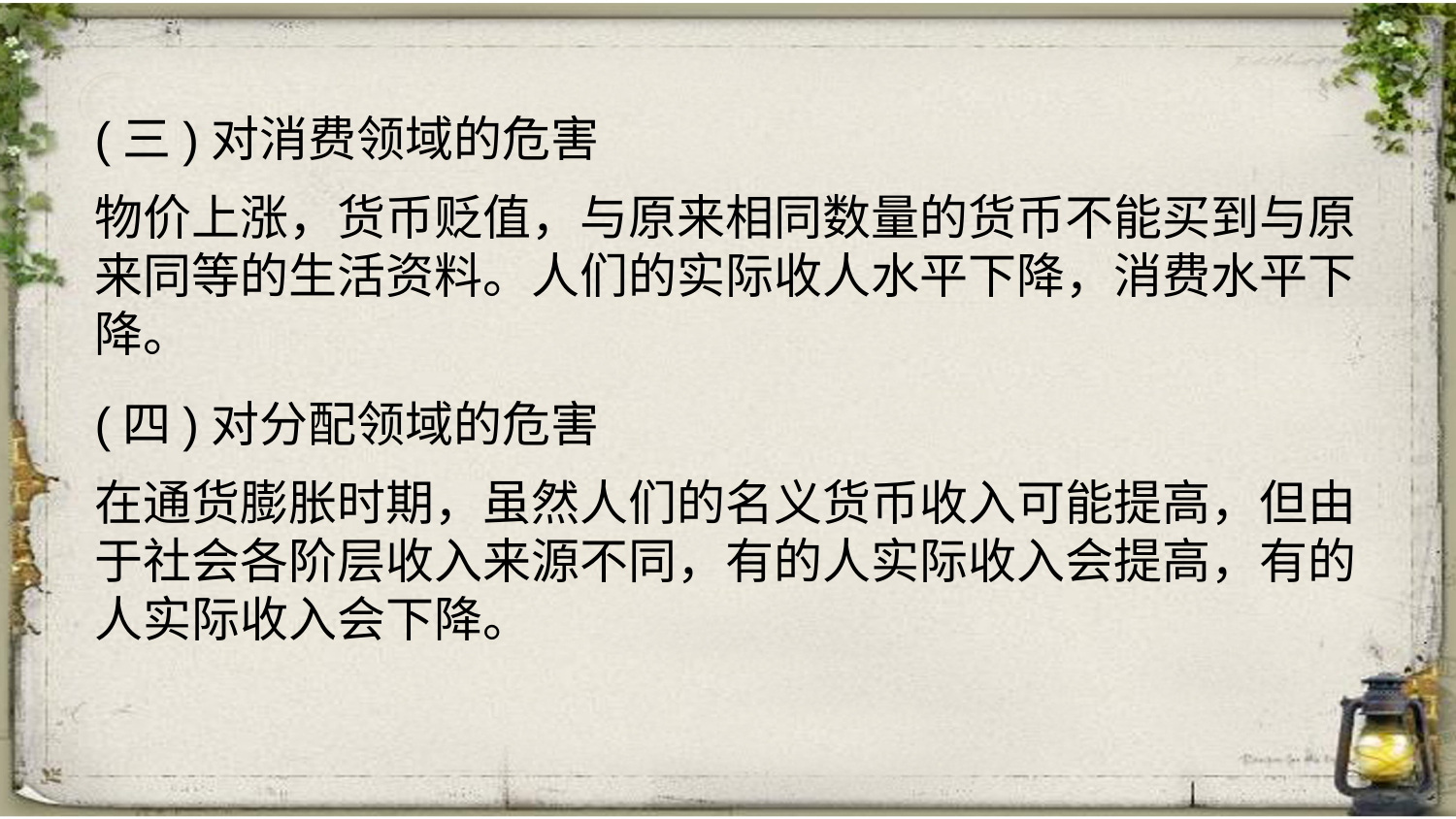

(三)对消费领域的危害
物价上涨，货币贬值，与原来相同数量的货币不能买到与原来同等的生活资料。人们的实际收人水平下降，消费水平下降。
(四)对分配领域的危害
在通货膨胀时期，虽然人们的名义货币收入可能提高，但由于社会各阶层收入来源不同，有的人实际收入会提高，有的人实际收入会下降。